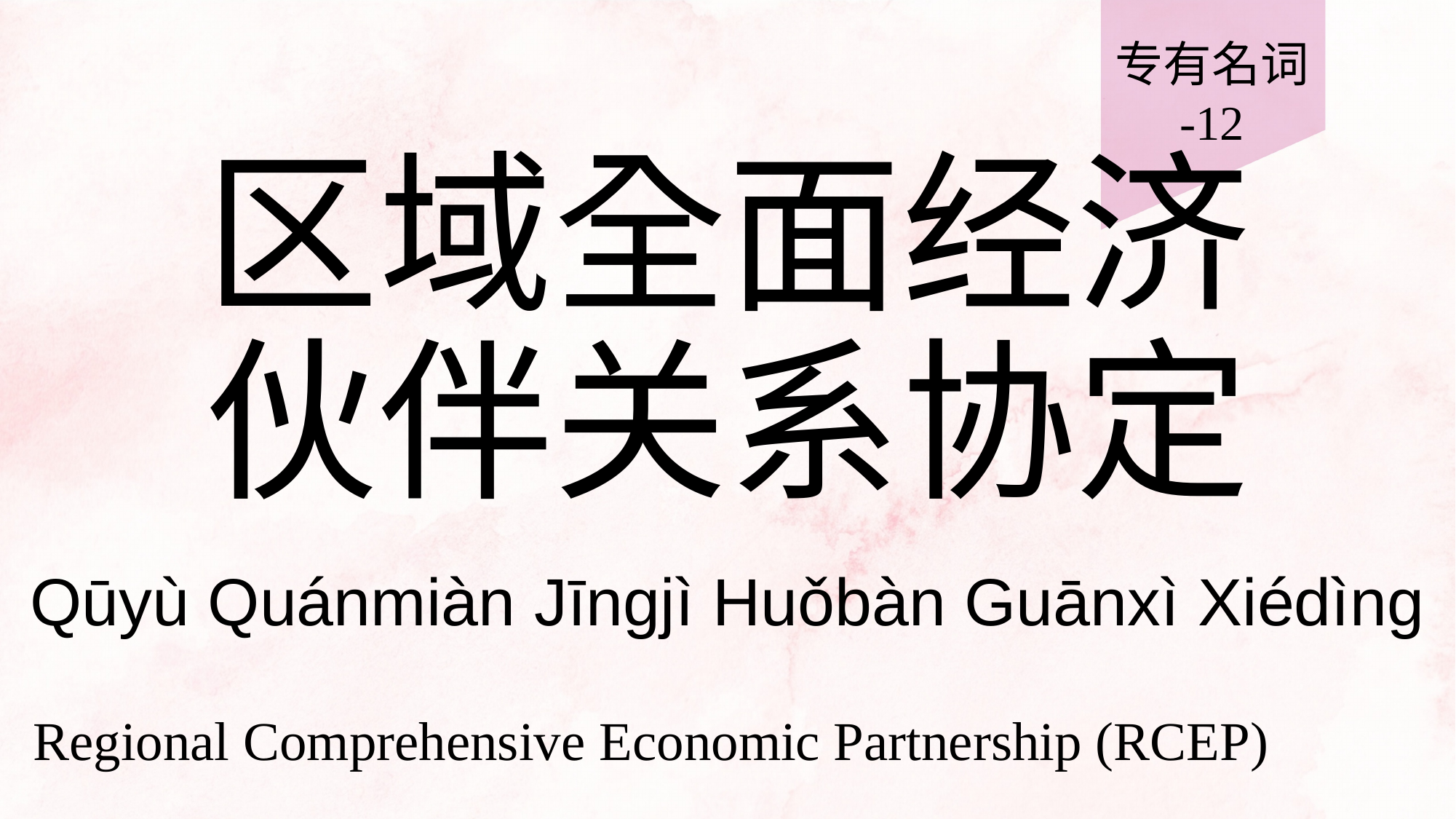

专有名词
-12
# 区域全面经济伙伴关系协定
Qūyù Quánmiàn Jīngjì Huǒbàn Guānxì Xiédìng
Regional Comprehensive Economic Partnership (RCEP)